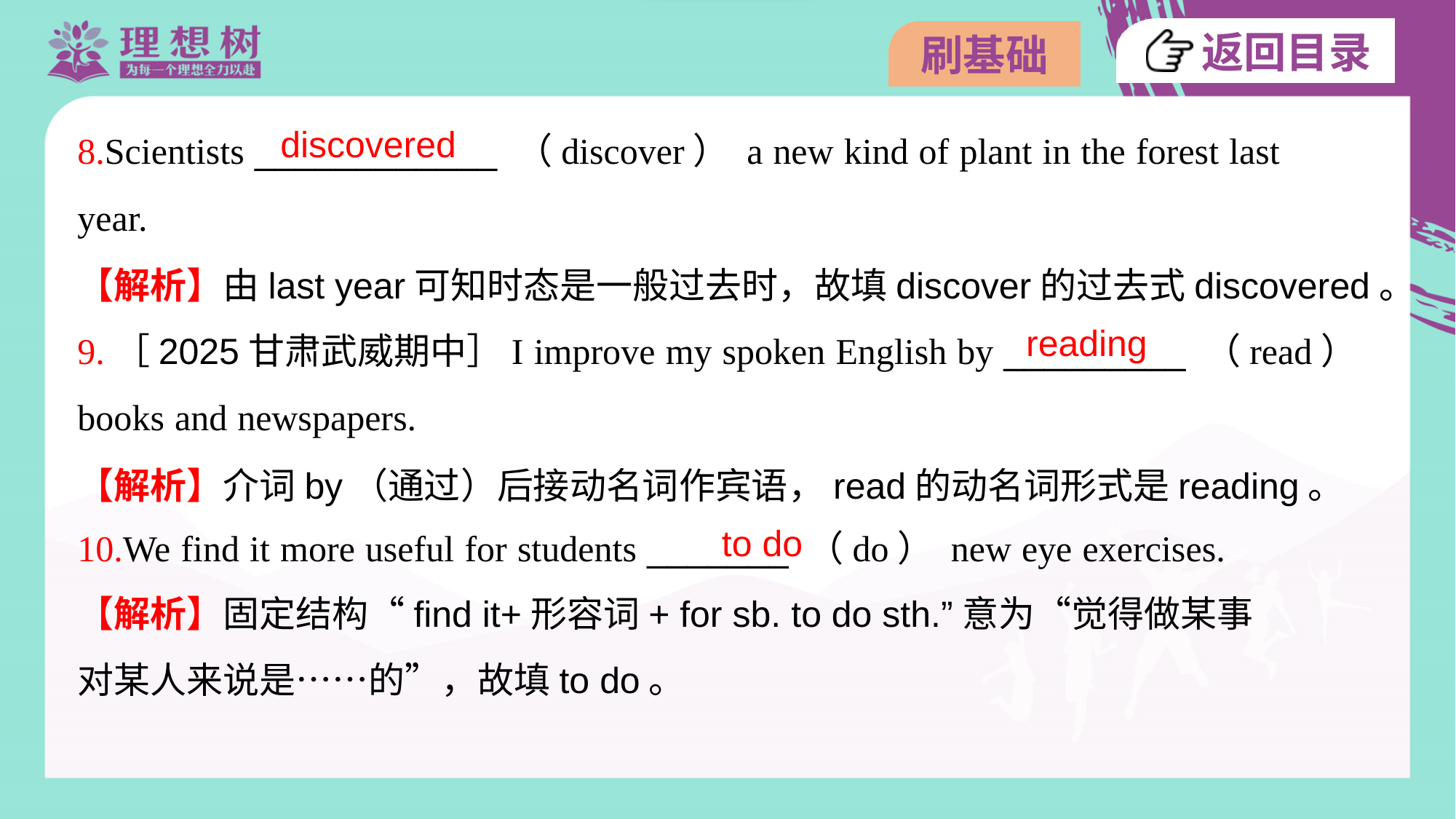

discovered
8.Scientists ____________ （discover） a new kind of plant in the forest last
year.
【解析】由last year可知时态是一般过去时，故填discover的过去式discovered。
reading
9.［2025甘肃武威期中］I improve my spoken English by _________ （read）
books and newspapers.
【解析】介词by（通过）后接动名词作宾语，read的动名词形式是reading。
to do
10.We find it more useful for students _______ （do） new eye exercises.
【解析】固定结构“find it+形容词+ for sb. to do sth.”意为“觉得做某事
对某人来说是……的”，故填to do。